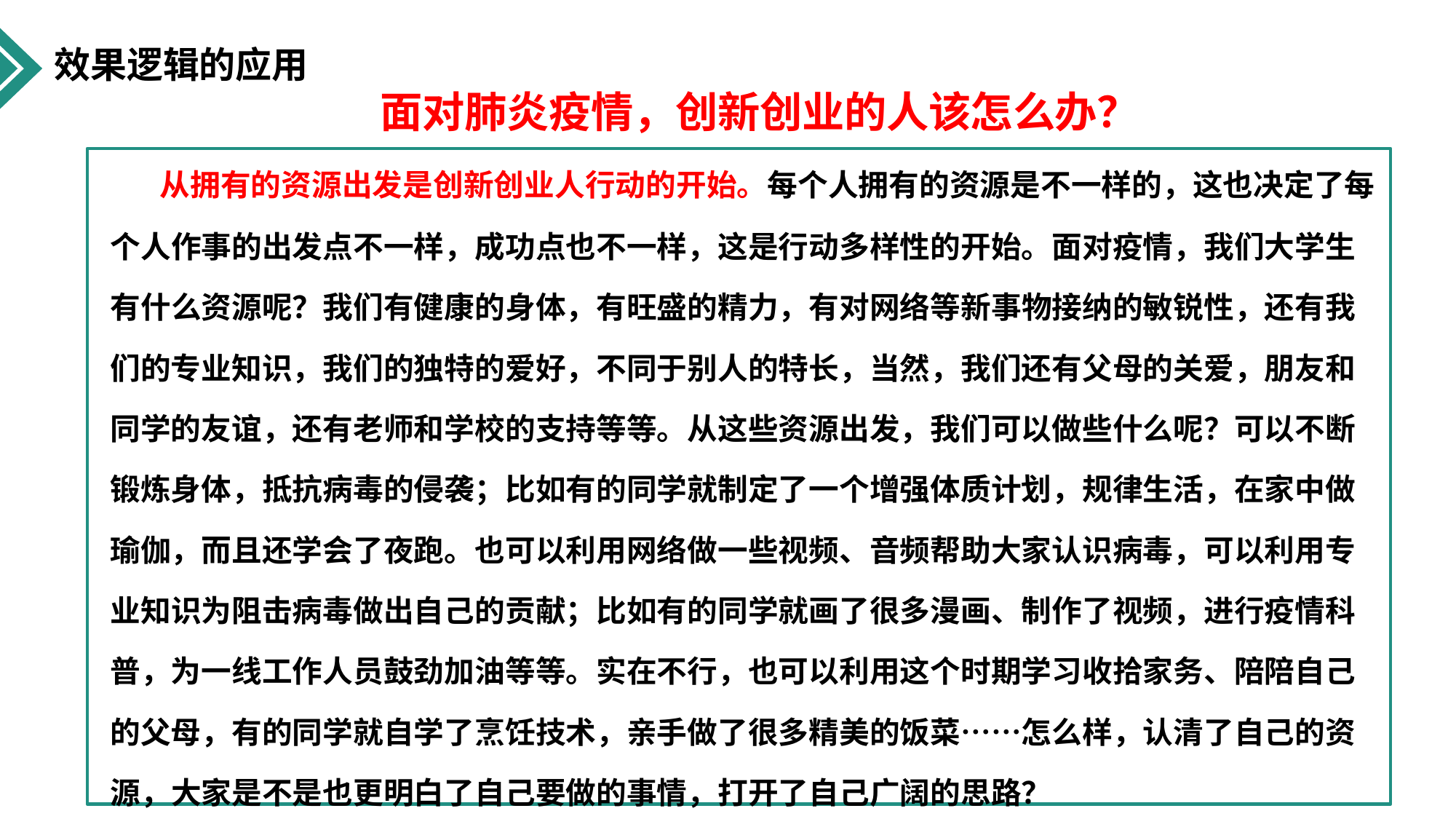

效果逻辑的应用
面对肺炎疫情，创新创业的人该怎么办？
     从拥有的资源出发是创新创业人行动的开始。每个人拥有的资源是不一样的，这也决定了每个人作事的出发点不一样，成功点也不一样，这是行动多样性的开始。面对疫情，我们大学生有什么资源呢？我们有健康的身体，有旺盛的精力，有对网络等新事物接纳的敏锐性，还有我们的专业知识，我们的独特的爱好，不同于别人的特长，当然，我们还有父母的关爱，朋友和同学的友谊，还有老师和学校的支持等等。从这些资源出发，我们可以做些什么呢？可以不断锻炼身体，抵抗病毒的侵袭；比如有的同学就制定了一个增强体质计划，规律生活，在家中做瑜伽，而且还学会了夜跑。也可以利用网络做一些视频、音频帮助大家认识病毒，可以利用专业知识为阻击病毒做出自己的贡献；比如有的同学就画了很多漫画、制作了视频，进行疫情科普，为一线工作人员鼓劲加油等等。实在不行，也可以利用这个时期学习收拾家务、陪陪自己的父母，有的同学就自学了烹饪技术，亲手做了很多精美的饭菜……怎么样，认清了自己的资源，大家是不是也更明白了自己要做的事情，打开了自己广阔的思路？